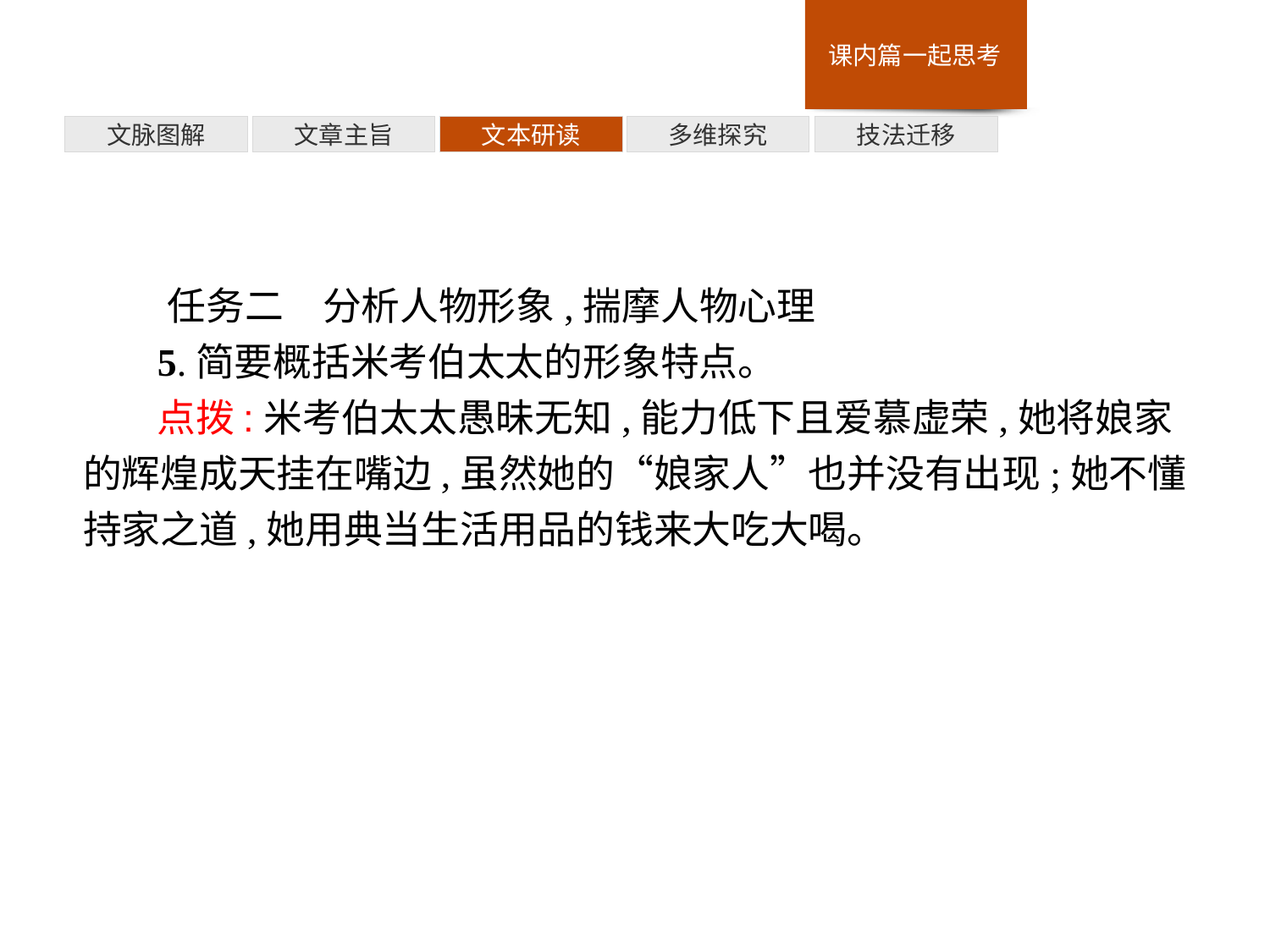

技法迁移
多维探究
文本研读
文章主旨
文脉图解
任务二　分析人物形象,揣摩人物心理
5.简要概括米考伯太太的形象特点。
点拨:米考伯太太愚昧无知,能力低下且爱慕虚荣,她将娘家的辉煌成天挂在嘴边,虽然她的“娘家人”也并没有出现;她不懂持家之道,她用典当生活用品的钱来大吃大喝。